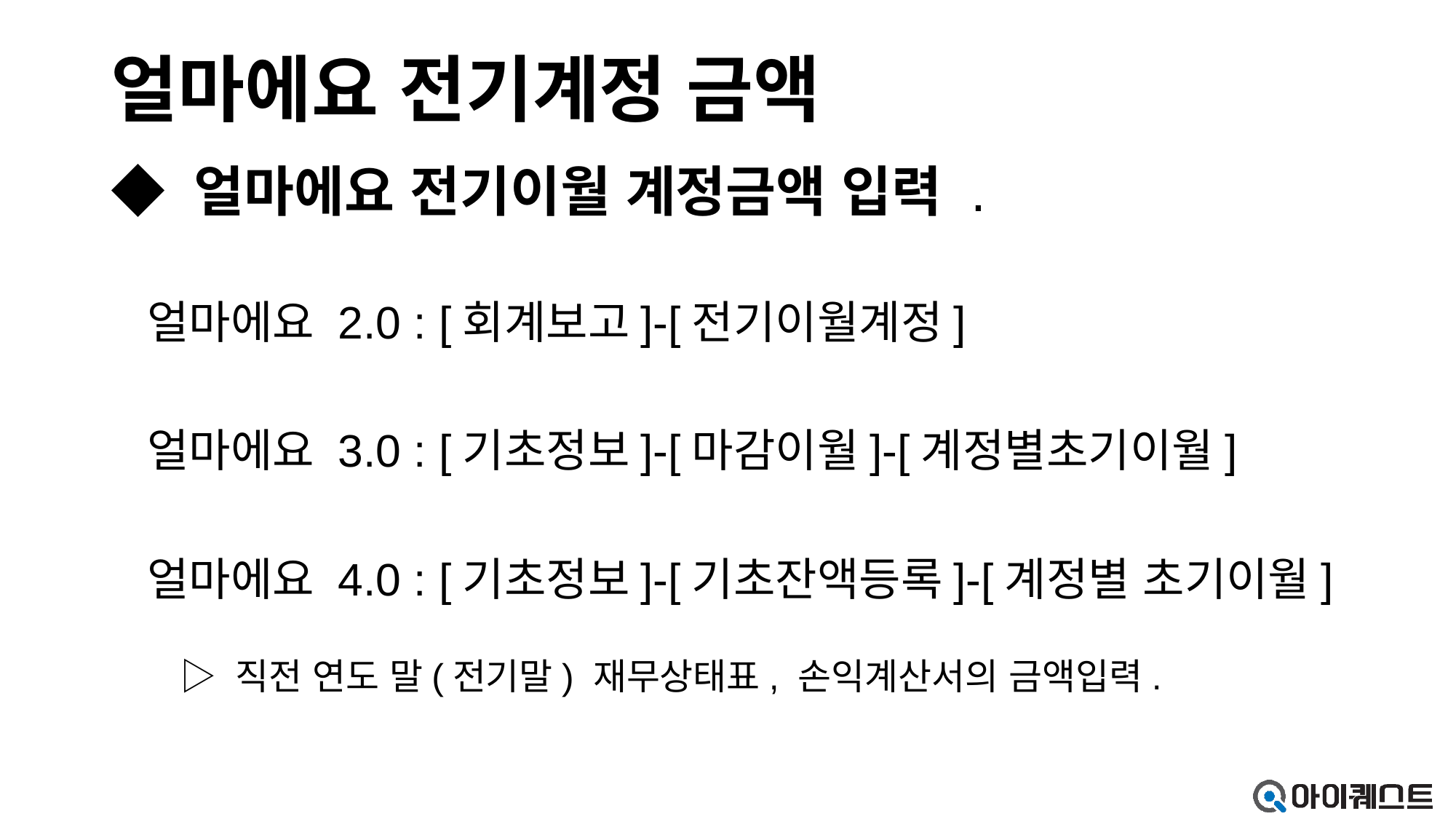

# 얼마에요 전기계정 금액
◆ 얼마에요 전기이월 계정금액 입력 .

  얼마에요 2.0 : [회계보고]-[전기이월계정]

  얼마에요 3.0 : [기초정보]-[마감이월]-[계정별초기이월]

  얼마에요 4.0 : [기초정보]-[기초잔액등록]-[계정별 초기이월]
 ▷ 직전 연도 말(전기말) 재무상태표, 손익계산서의 금액입력.